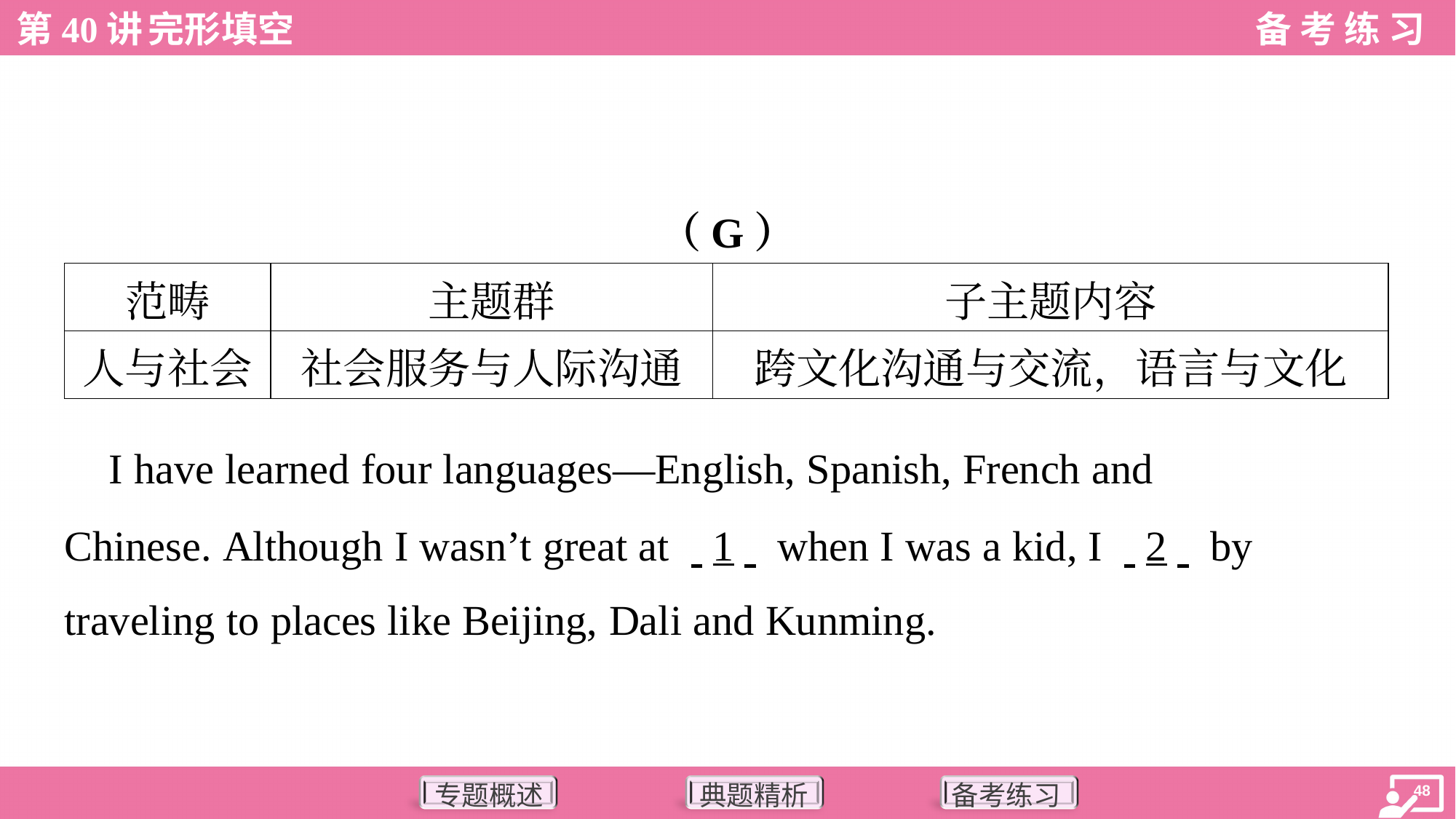

（G）
| 范畴 | 主题群 | 子主题内容 |
| --- | --- | --- |
| 人与社会 | 社会服务与人际沟通 | 跨文化沟通与交流，语言与文化 |
    I have learned four languages—English, Spanish, French and
Chinese. Although I wasn’t great at . .1. . when I was a kid, I . .2. . by
traveling to places like Beijing, Dali and Kunming.